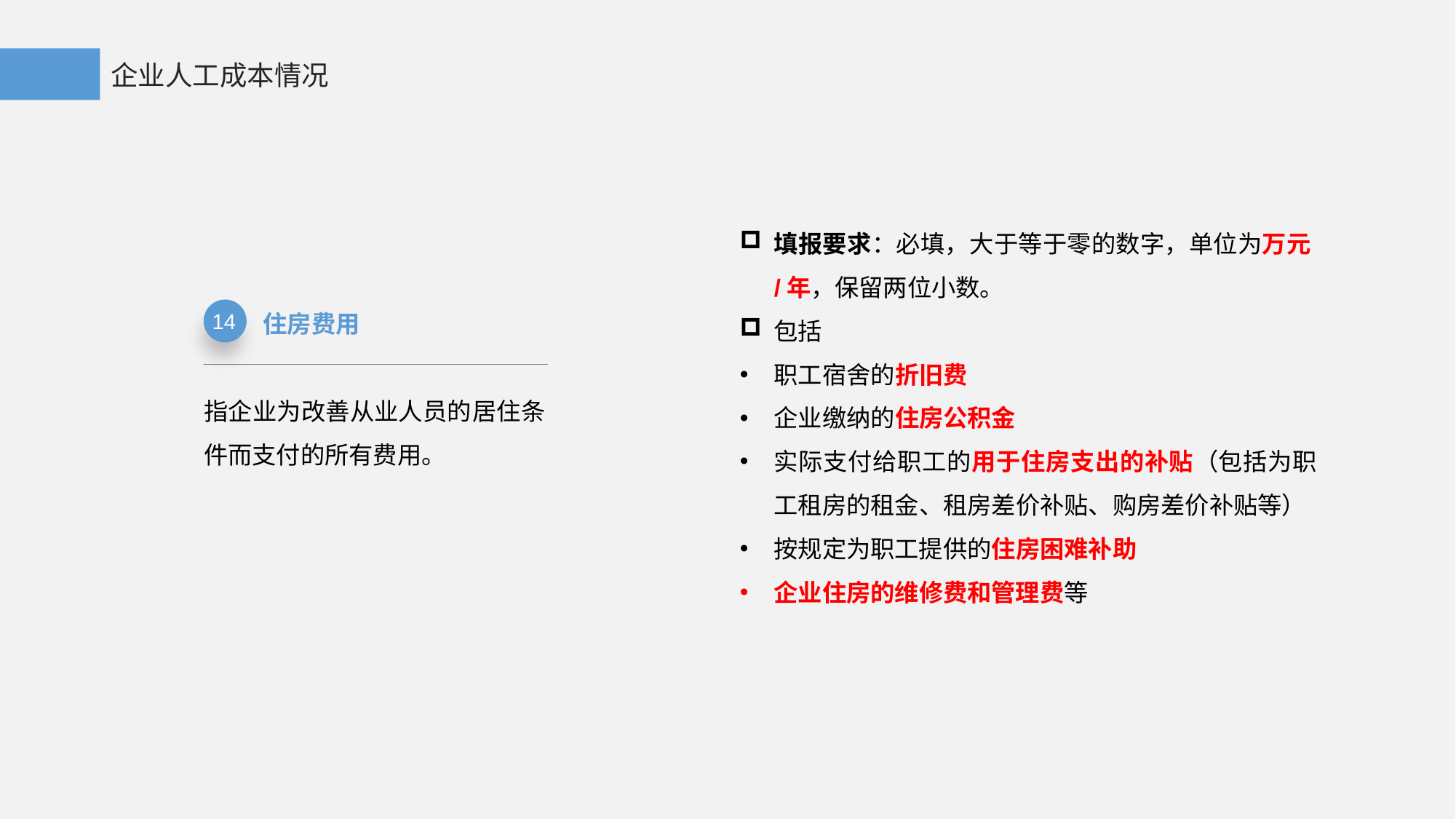

企业人工成本情况
填报要求：必填，大于等于零的数字，单位为万元/年，保留两位小数。
包括
职工宿舍的折旧费
企业缴纳的住房公积金
实际支付给职工的用于住房支出的补贴（包括为职工租房的租金、租房差价补贴、购房差价补贴等）
按规定为职工提供的住房困难补助
企业住房的维修费和管理费等

住房费用
14
指企业为改善从业人员的居住条件而支付的所有费用。

33